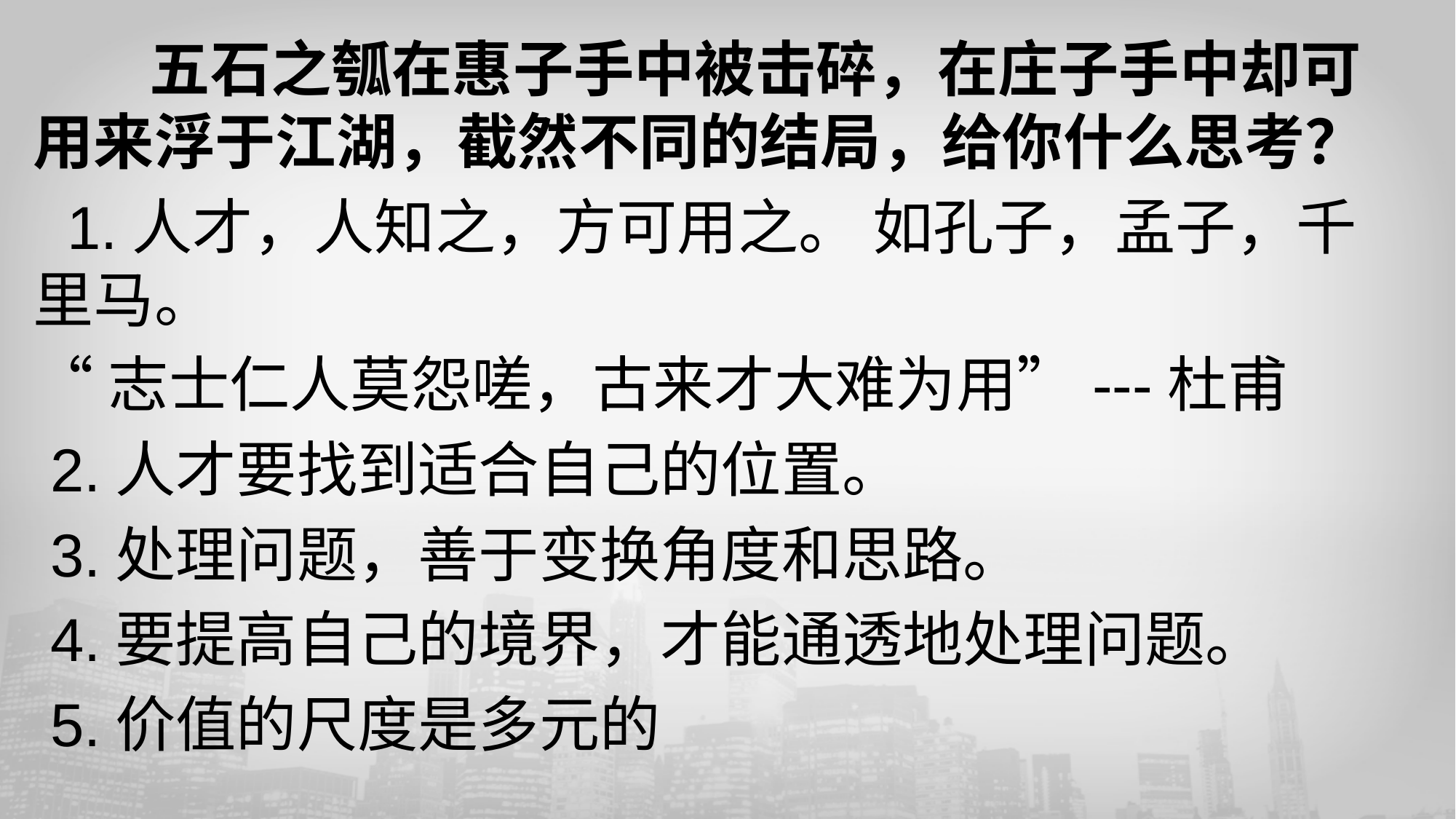

五石之瓠在惠子手中被击碎，在庄子手中却可用来浮于江湖，截然不同的结局，给你什么思考？
  1.人才，人知之，方可用之。 如孔子，孟子，千里马。
“志士仁人莫怨嗟，古来才大难为用”---杜甫
 2.人才要找到适合自己的位置。
 3.处理问题，善于变换角度和思路。
 4.要提高自己的境界，才能通透地处理问题。
 5.价值的尺度是多元的